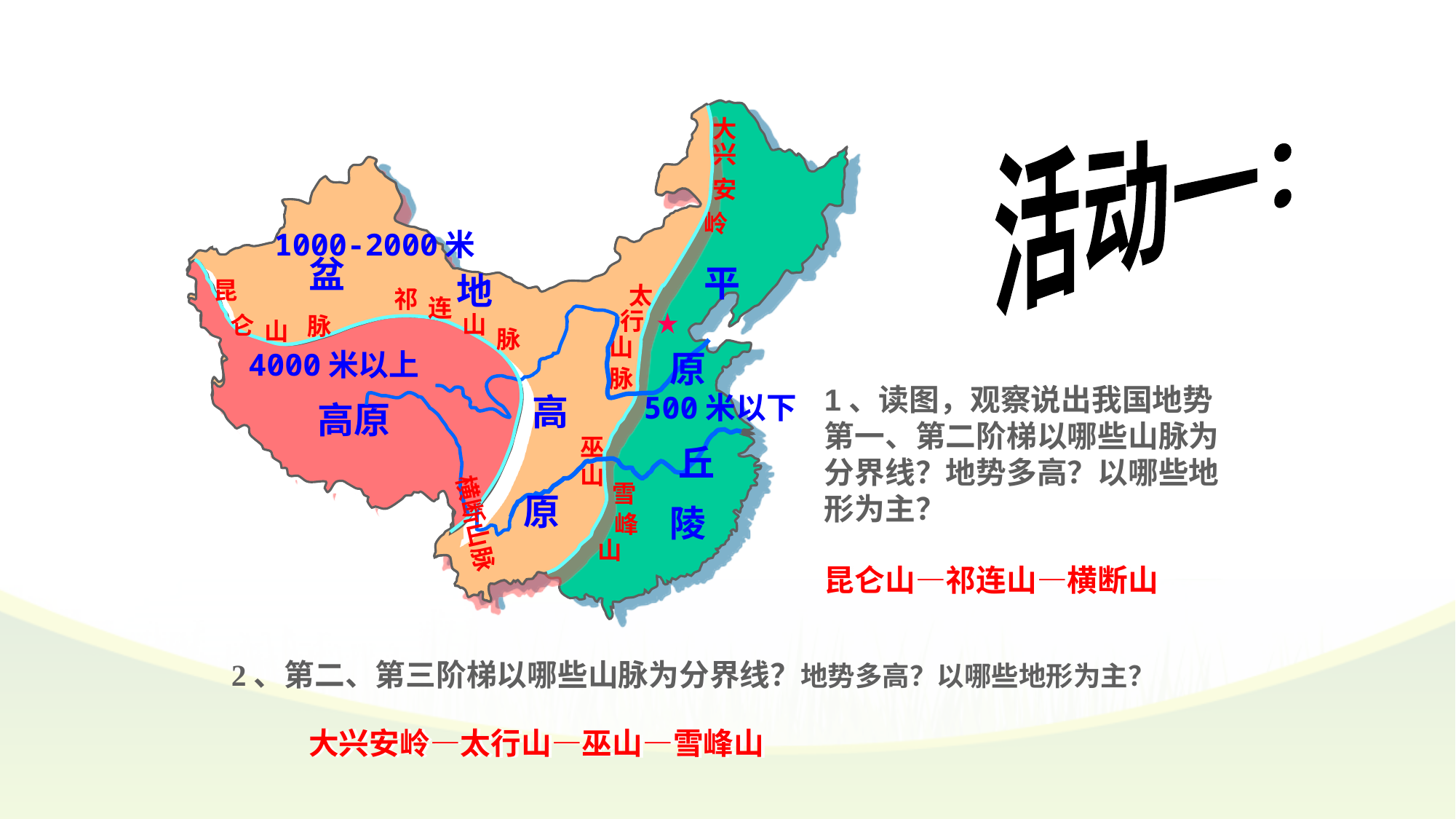

大
安
岭
兴
太
行
脉
山
巫
山
雪
峰
山
活动一：
1000-2000米
盆
地
高
原
平
原
丘
陵

昆
仑
脉
山
祁
连
山
脉
横断山脉

4000米以上
1、读图，观察说出我国地势第一、第二阶梯以哪些山脉为分界线？地势多高？以哪些地形为主？
500米以下
高原

昆仑山—祁连山—横断山
2、第二、第三阶梯以哪些山脉为分界线？地势多高？以哪些地形为主？
大兴安岭—太行山—巫山—雪峰山